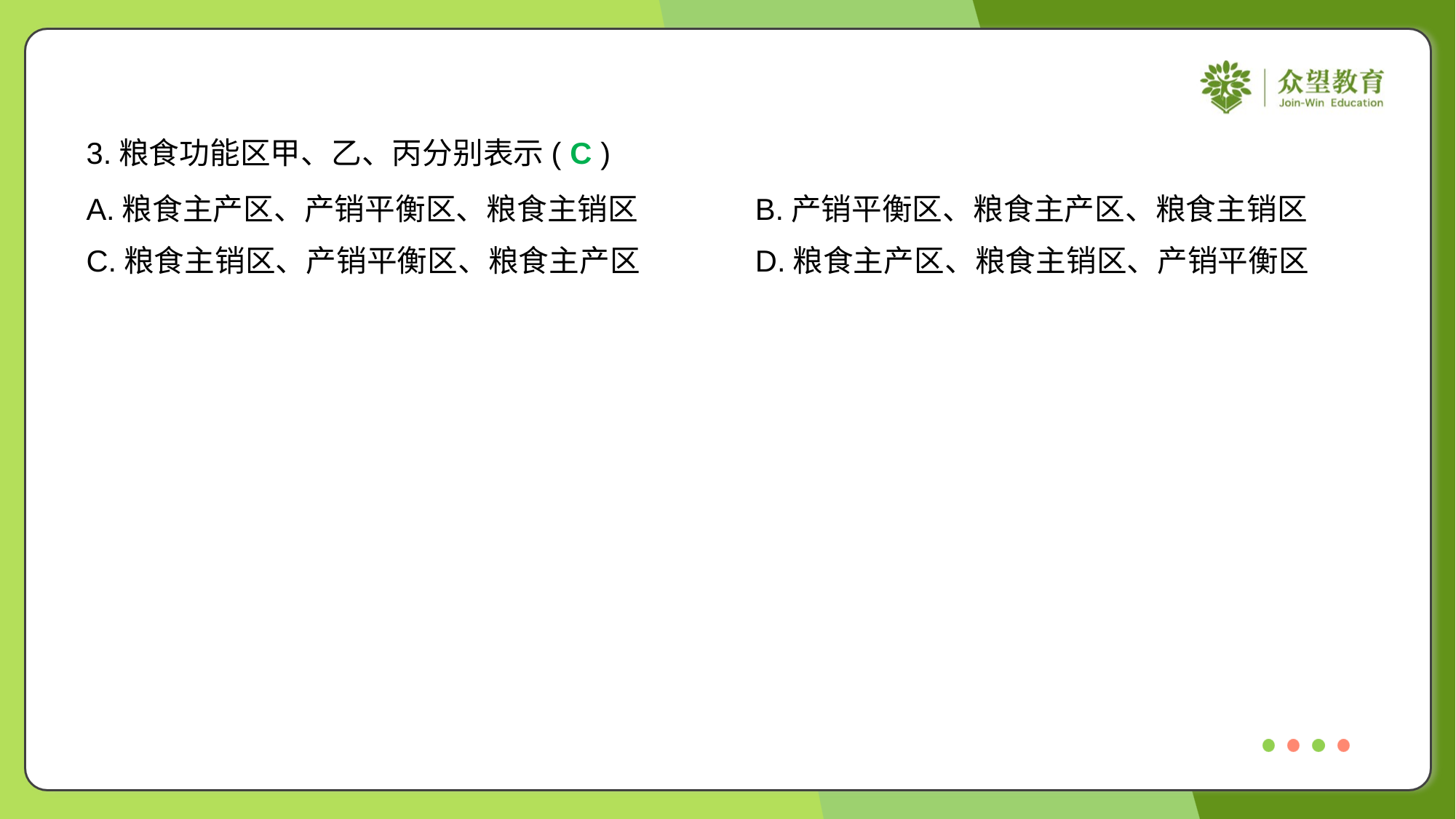

3.粮食功能区甲、乙、丙分别表示(     )
C
A.粮食主产区、产销平衡区、粮食主销区	B.产销平衡区、粮食主产区、粮食主销区
C.粮食主销区、产销平衡区、粮食主产区	D.粮食主产区、粮食主销区、产销平衡区